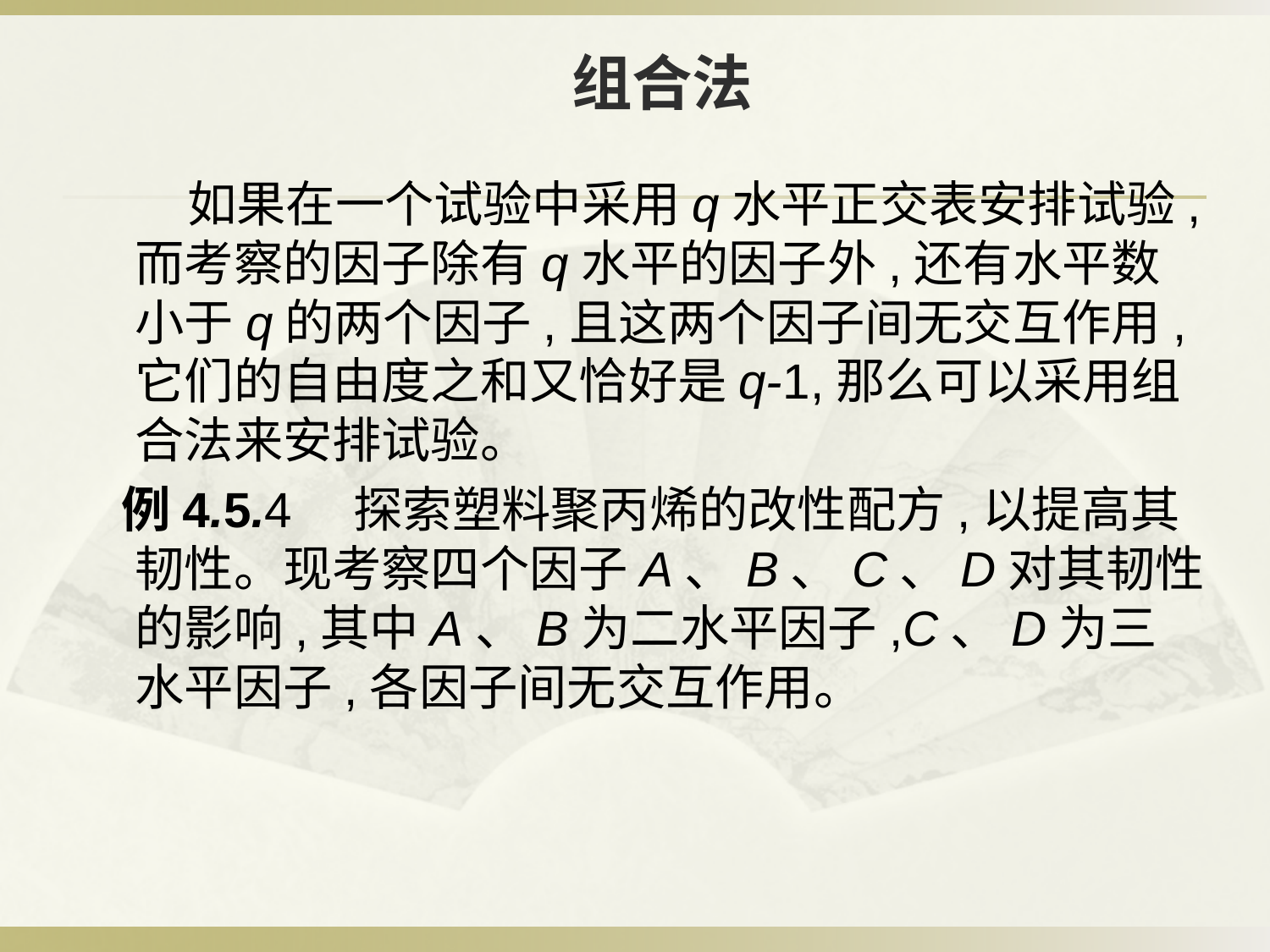

# 组合法
        如果在一个试验中采用q水平正交表安排试验,而考察的因子除有q水平的因子外,还有水平数小于q的两个因子,且这两个因子间无交互作用,它们的自由度之和又恰好是q-1,那么可以采用组合法来安排试验。
  例4.5.4　探索塑料聚丙烯的改性配方,以提高其韧性。现考察四个因子A、B、C、D对其韧性的影响,其中A、B为二水平因子,C、D为三水平因子,各因子间无交互作用。